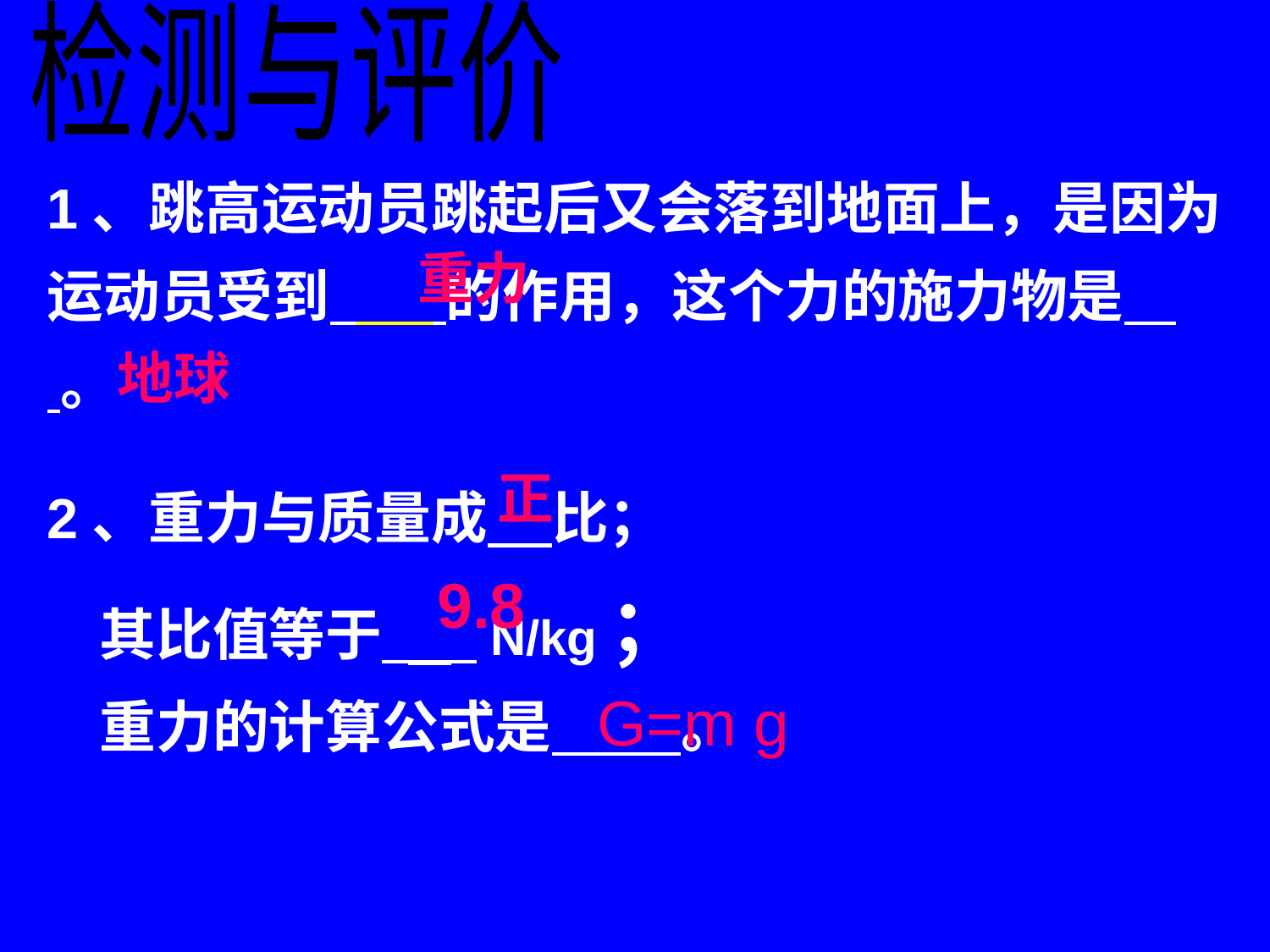

检测与评价
1、跳高运动员跳起后又会落到地面上，是因为运动员受到         的作用，这个力的施力物是      。
重力
地球
正
2、重力与质量成     比；
   其比值等于       N/kg；
   重力的计算公式是          。
9.8
G=m g